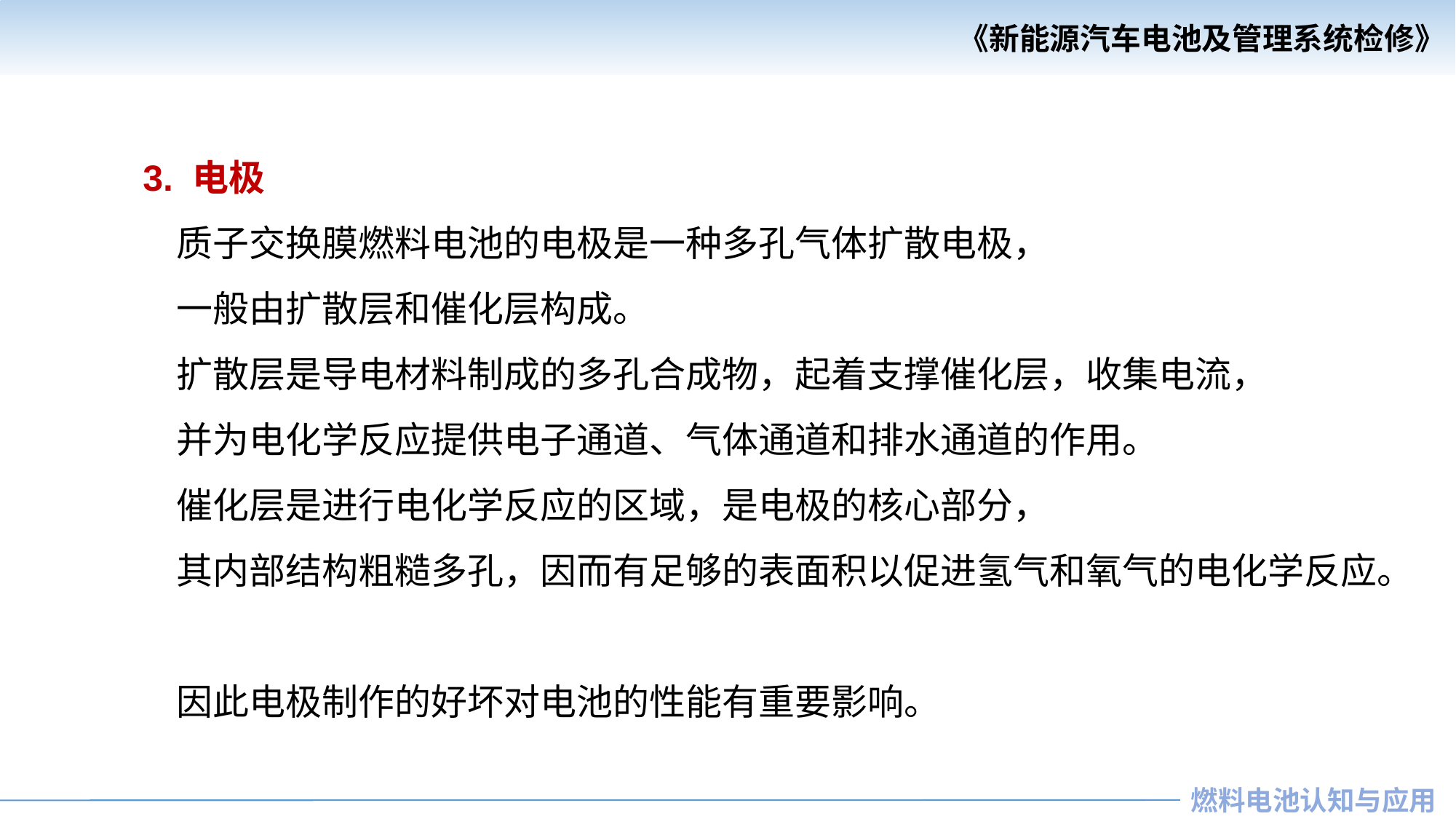

3. 电极
   质子交换膜燃料电池的电极是一种多孔气体扩散电极，
   一般由扩散层和催化层构成。
   扩散层是导电材料制成的多孔合成物，起着支撑催化层，收集电流，
   并为电化学反应提供电子通道、气体通道和排水通道的作用。
   催化层是进行电化学反应的区域，是电极的核心部分，
   其内部结构粗糙多孔，因而有足够的表面积以促进氢气和氧气的电化学反应。
   因此电极制作的好坏对电池的性能有重要影响。